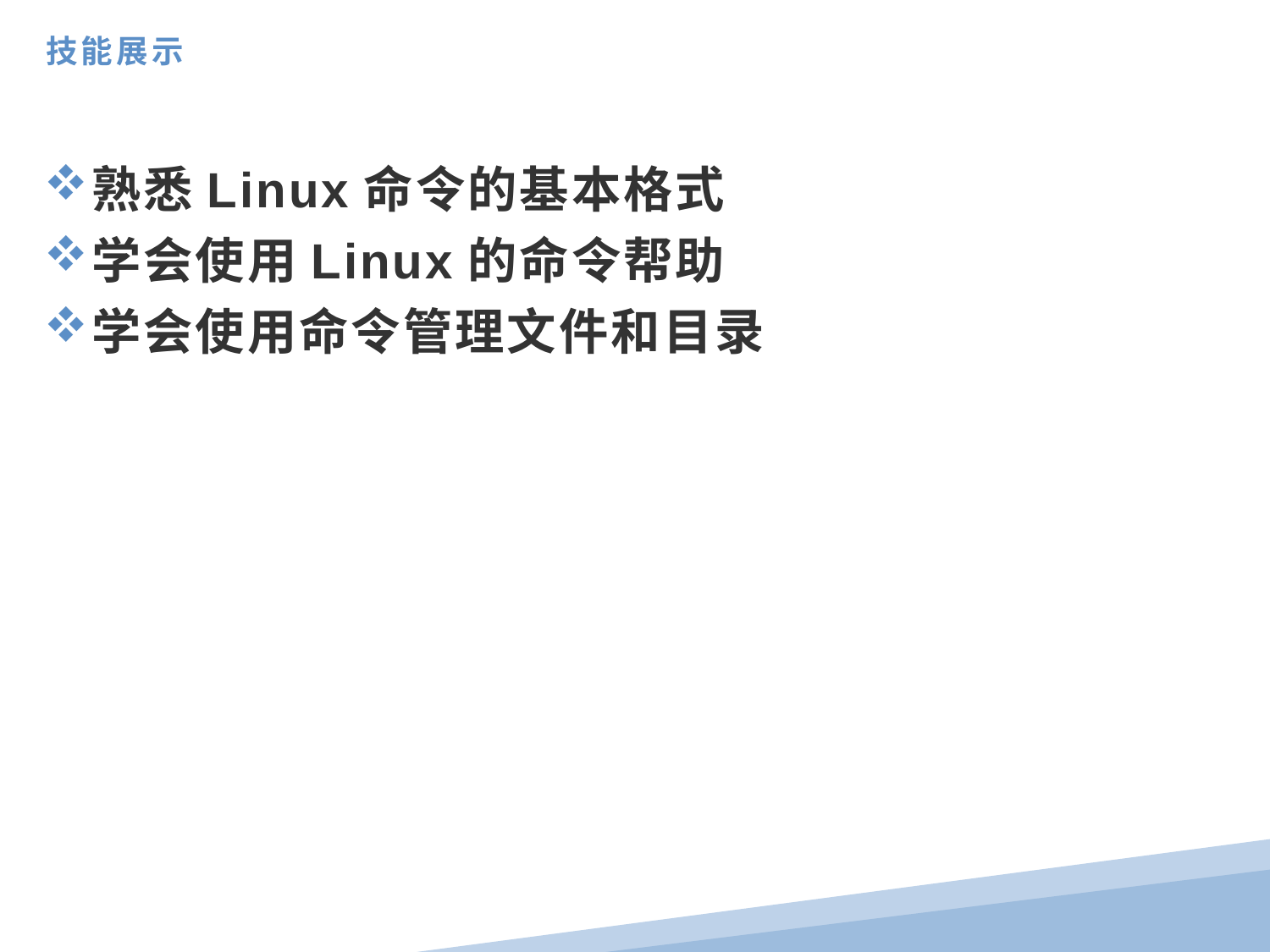

技能展示
熟悉Linux命令的基本格式
学会使用Linux的命令帮助
学会使用命令管理文件和目录